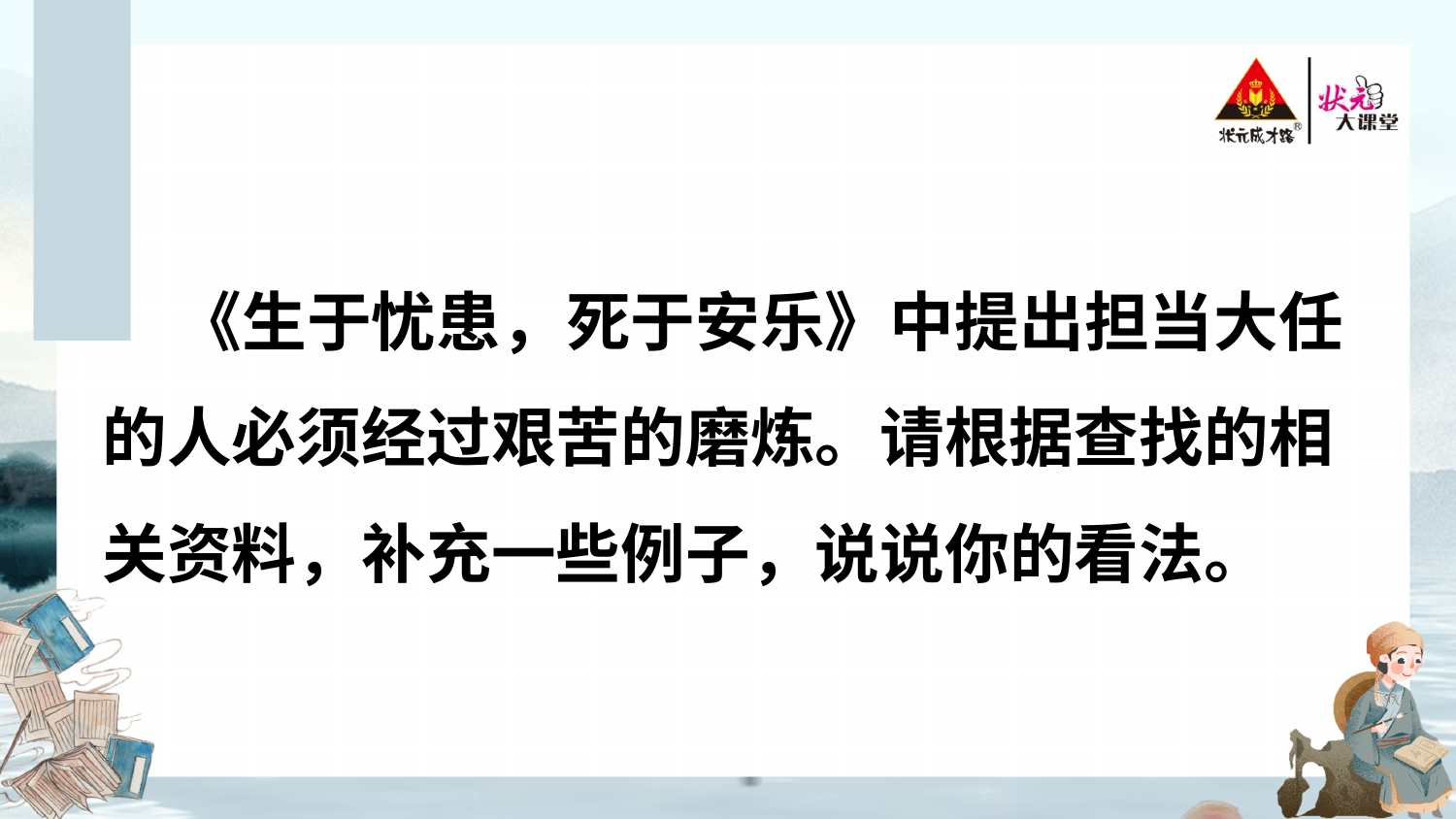

《生于忧患，死于安乐》中提出担当大任的人必须经过艰苦的磨炼。请根据查找的相关资料，补充一些例子，说说你的看法。